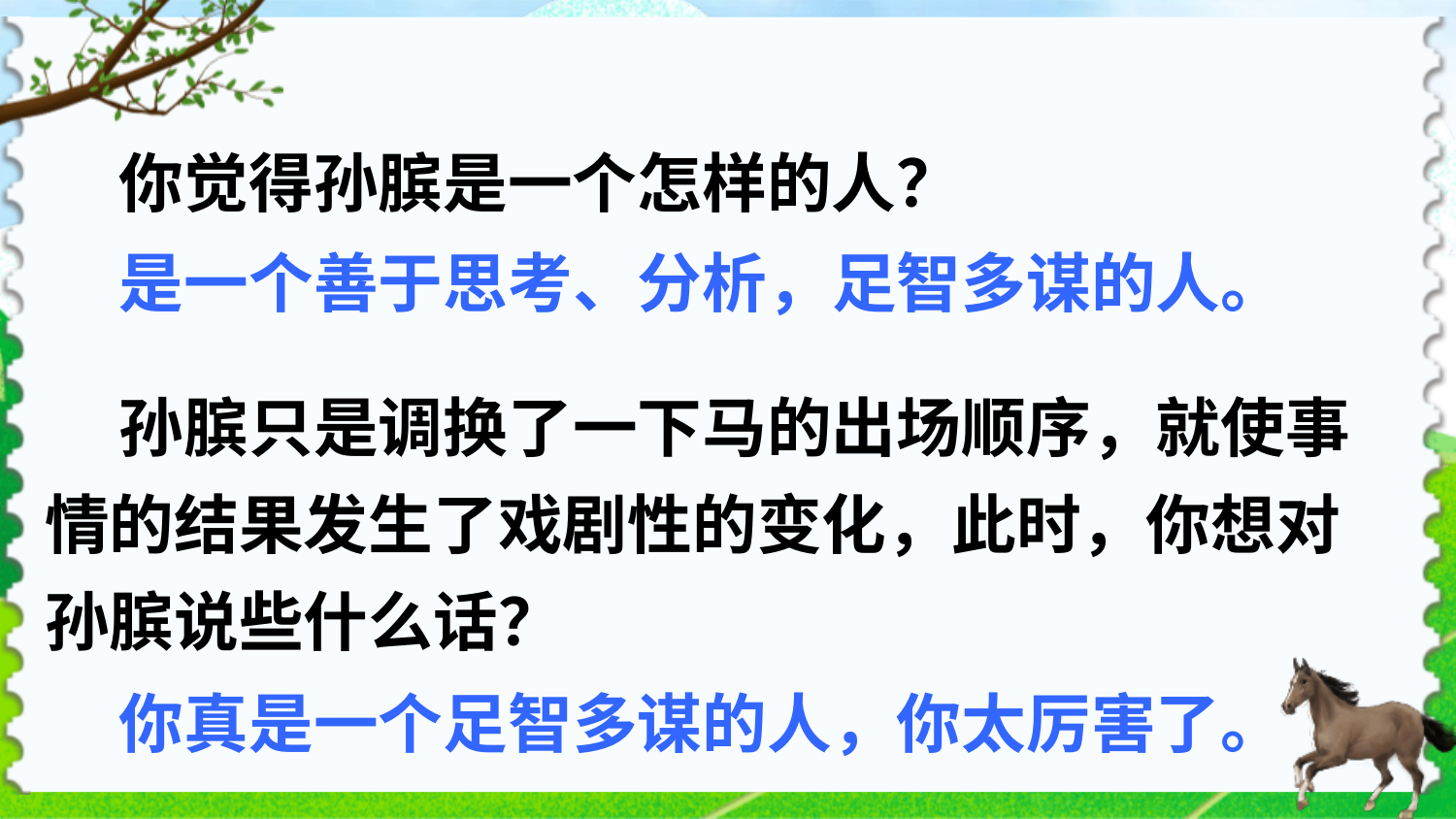

你觉得孙膑是一个怎样的人？
    是一个善于思考、分析，足智多谋的人。
    孙膑只是调换了一下马的出场顺序，就使事情的结果发生了戏剧性的变化，此时，你想对孙膑说些什么话？
    你真是一个足智多谋的人，你太厉害了。